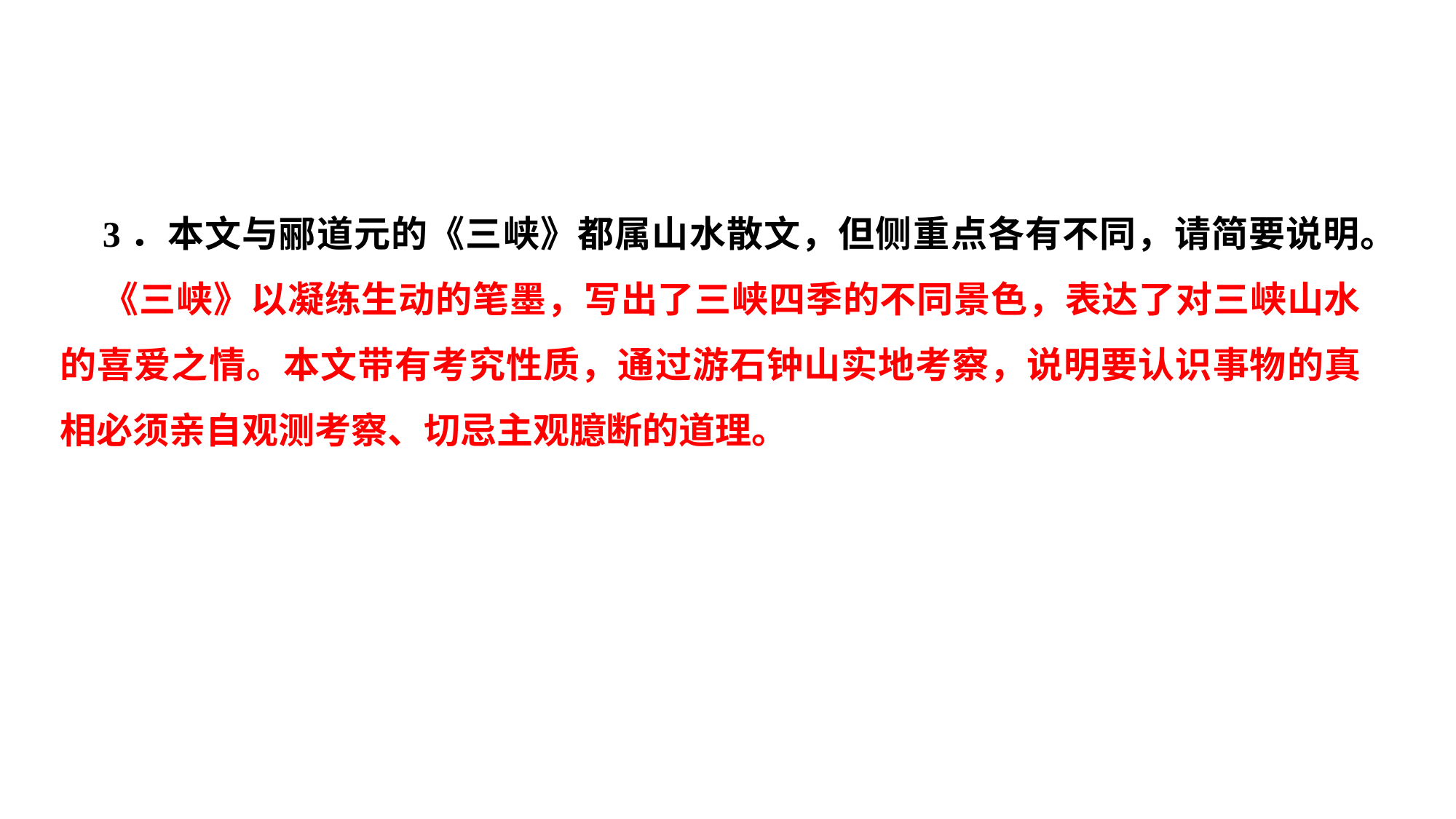

3．本文与郦道元的《三峡》都属山水散文，但侧重点各有不同，请简要说明。
《三峡》以凝练生动的笔墨，写出了三峡四季的不同景色，表达了对三峡山水的喜爱之情。本文带有考究性质，通过游石钟山实地考察，说明要认识事物的真相必须亲自观测考察、切忌主观臆断的道理。